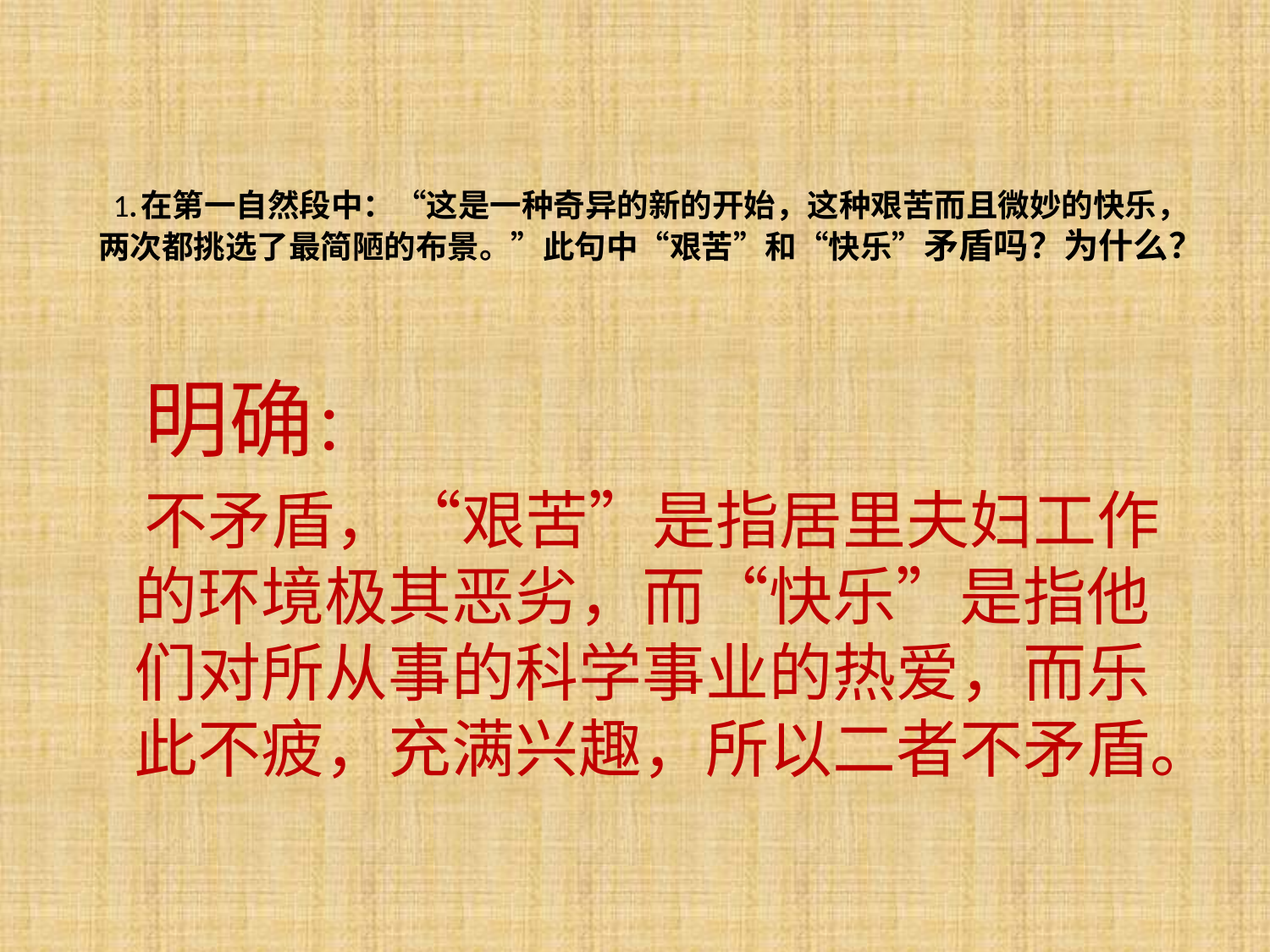

# 1.在第一自然段中：“这是一种奇异的新的开始，这种艰苦而且微妙的快乐，两次都挑选了最简陋的布景。”此句中“艰苦”和“快乐”矛盾吗？为什么？
   明确：
   不矛盾，“艰苦”是指居里夫妇工作的环境极其恶劣，而“快乐”是指他们对所从事的科学事业的热爱，而乐此不疲，充满兴趣，所以二者不矛盾。